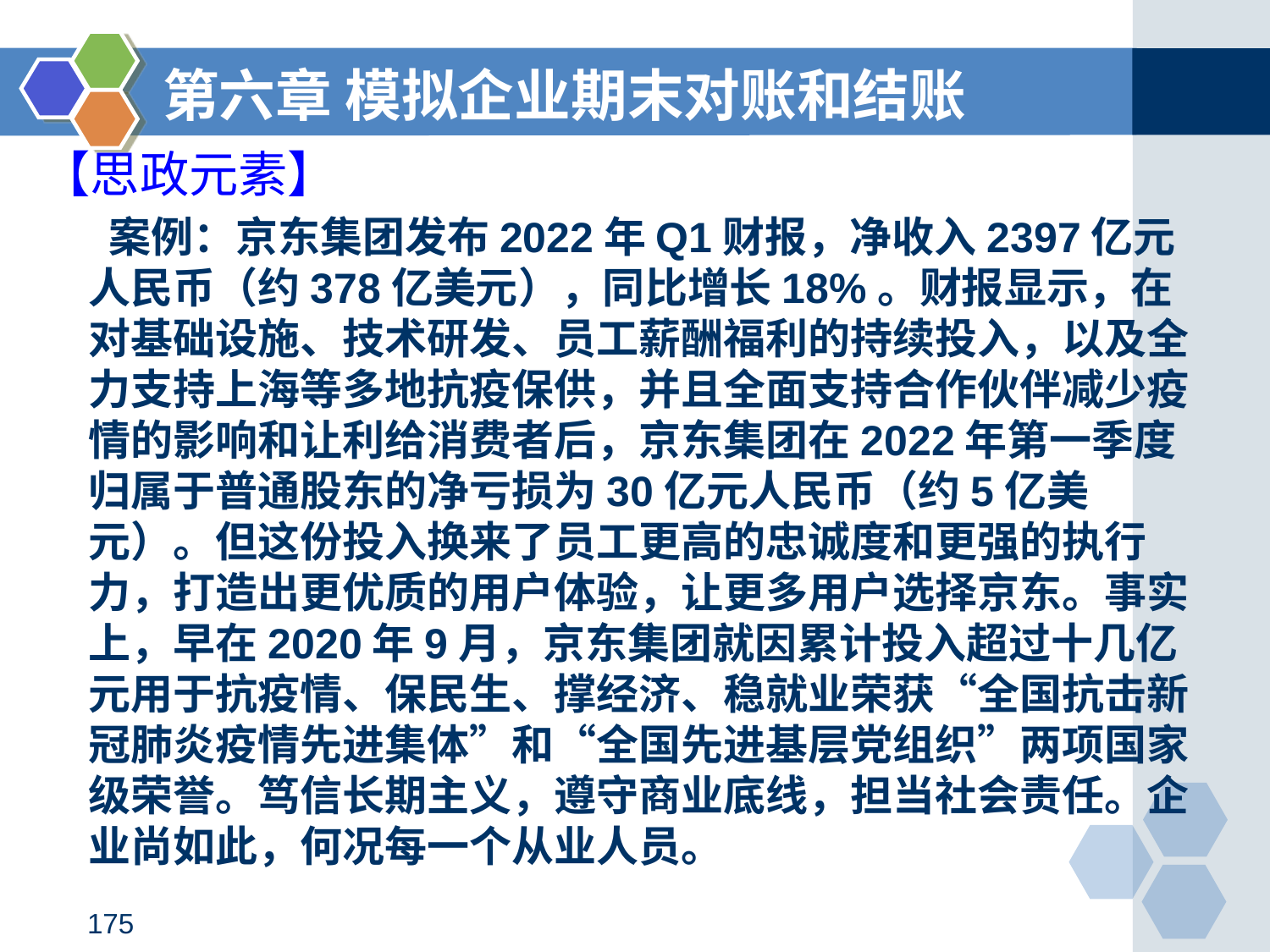

第六章 模拟企业期末对账和结账
【思政元素】
      案例：京东集团发布2022年Q1财报，净收入2397亿元人民币（约378亿美元），同比增长18%。财报显示，在对基础设施、技术研发、员工薪酬福利的持续投入，以及全力支持上海等多地抗疫保供，并且全面支持合作伙伴减少疫情的影响和让利给消费者后，京东集团在2022年第一季度归属于普通股东的净亏损为30亿元人民币（约5亿美元）。但这份投入换来了员工更高的忠诚度和更强的执行力，打造出更优质的用户体验，让更多用户选择京东。事实上，早在2020年9月，京东集团就因累计投入超过十几亿元用于抗疫情、保民生、撑经济、稳就业荣获“全国抗击新冠肺炎疫情先进集体”和“全国先进基层党组织”两项国家级荣誉。笃信长期主义，遵守商业底线，担当社会责任。企业尚如此，何况每一个从业人员。